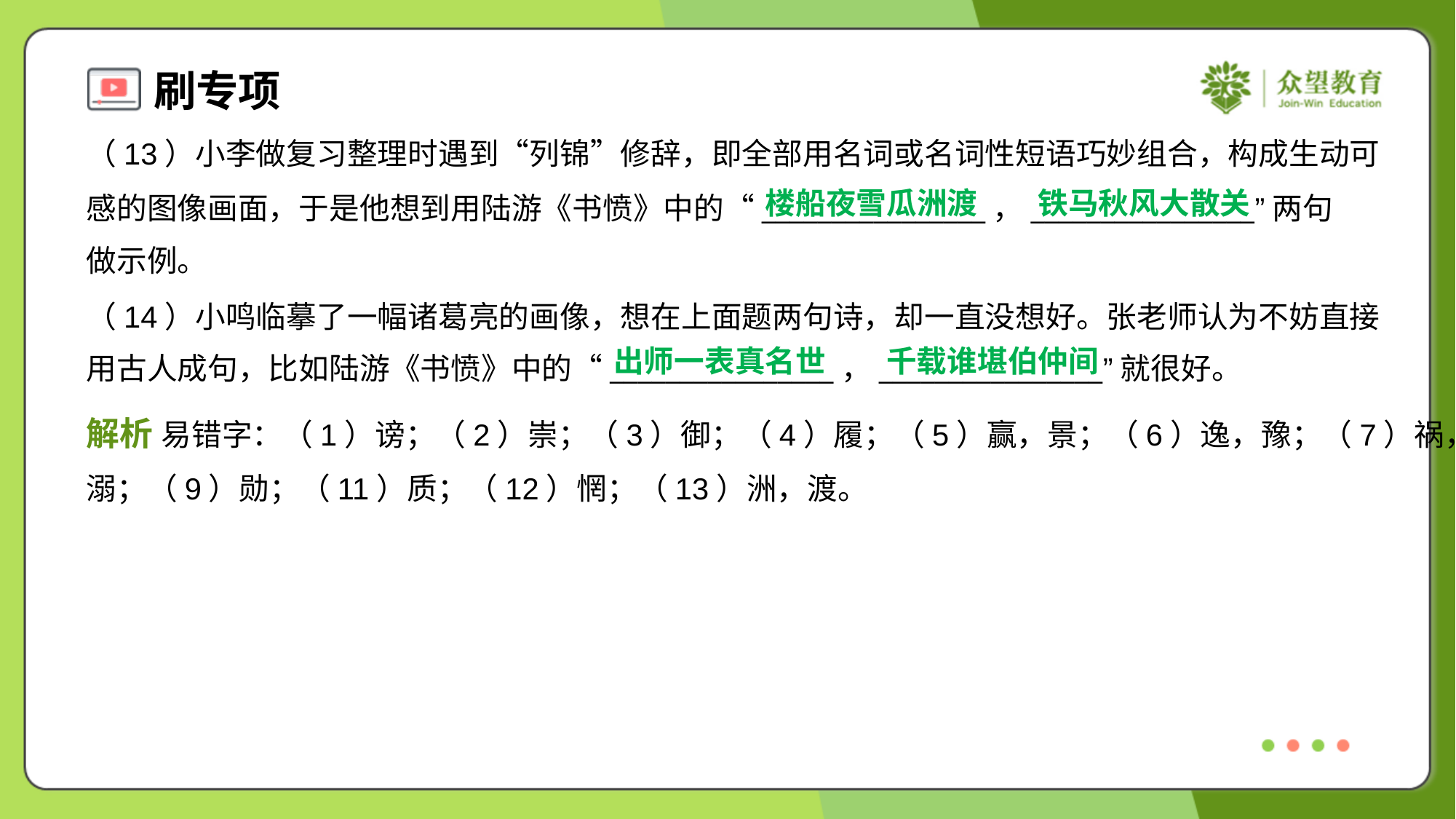

（13）小李做复习整理时遇到“列锦”修辞，即全部用名词或名词性短语巧妙组合，构成生动可
感的图像画面，于是他想到用陆游《书愤》中的“________________，________________”两句
做示例。
楼船夜雪瓜洲渡
铁马秋风大散关
（14）小鸣临摹了一幅诸葛亮的画像，想在上面题两句诗，却一直没想好。张老师认为不妨直接
用古人成句，比如陆游《书愤》中的“________________，________________”就很好。
出师一表真名世
千载谁堪伯仲间
解析 易错字：（1）谤；（2）崇；（3）御；（4）履；（5）赢，景；（6）逸，豫；（7）祸，
溺；（9）勋；（11）质；（12）惘；（13）洲，渡。